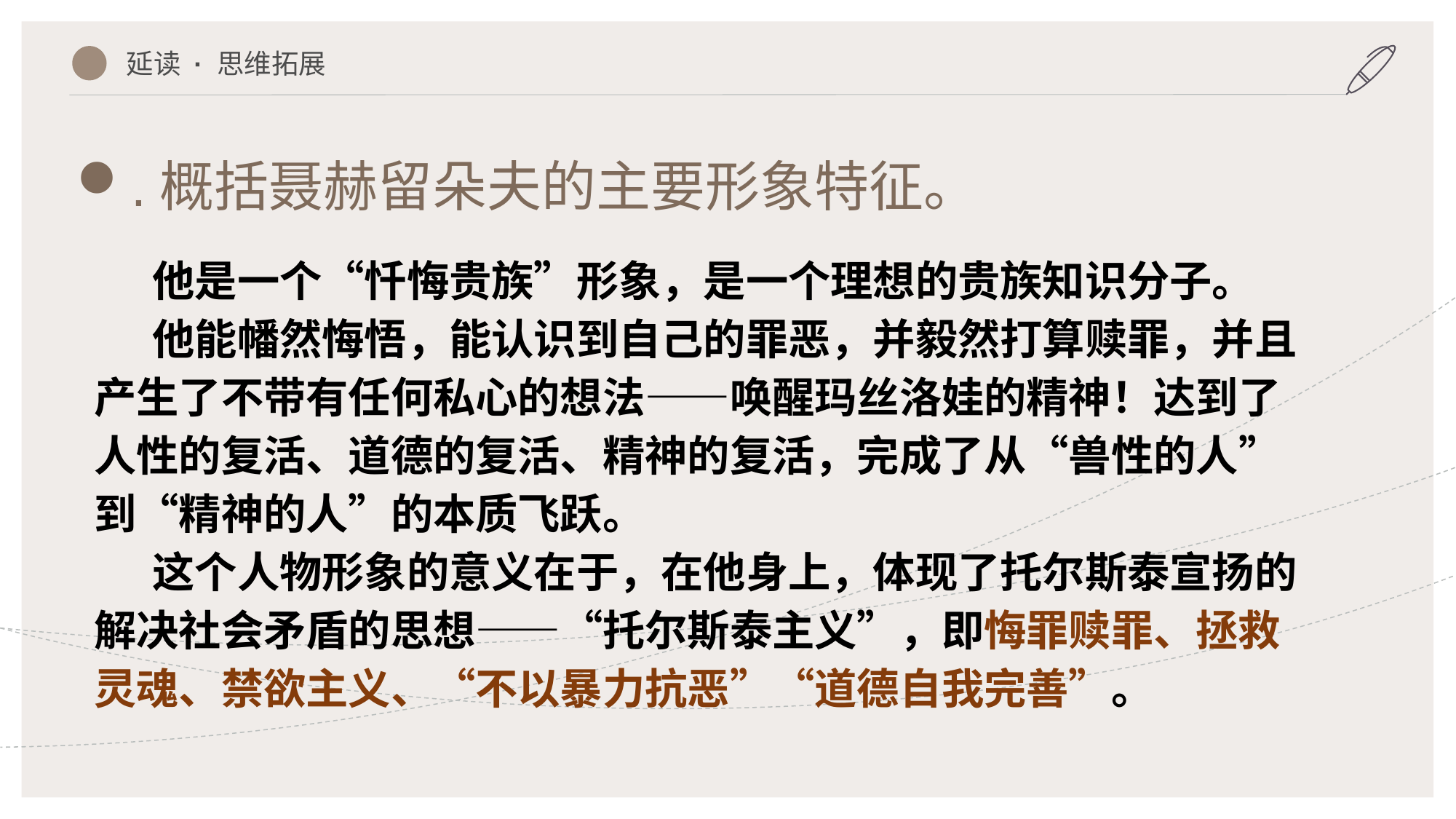

延读 · 思维拓展

.概括聂赫留朵夫的主要形象特征。
     他是一个“忏悔贵族”形象，是一个理想的贵族知识分子。
     他能幡然悔悟，能认识到自己的罪恶，并毅然打算赎罪，并且产生了不带有任何私心的想法——唤醒玛丝洛娃的精神！达到了人性的复活、道德的复活、精神的复活，完成了从“兽性的人”到“精神的人”的本质飞跃。
     这个人物形象的意义在于，在他身上，体现了托尔斯泰宣扬的解决社会矛盾的思想——“托尔斯泰主义”，即悔罪赎罪、拯救灵魂、禁欲主义、“不以暴力抗恶”“道德自我完善”。